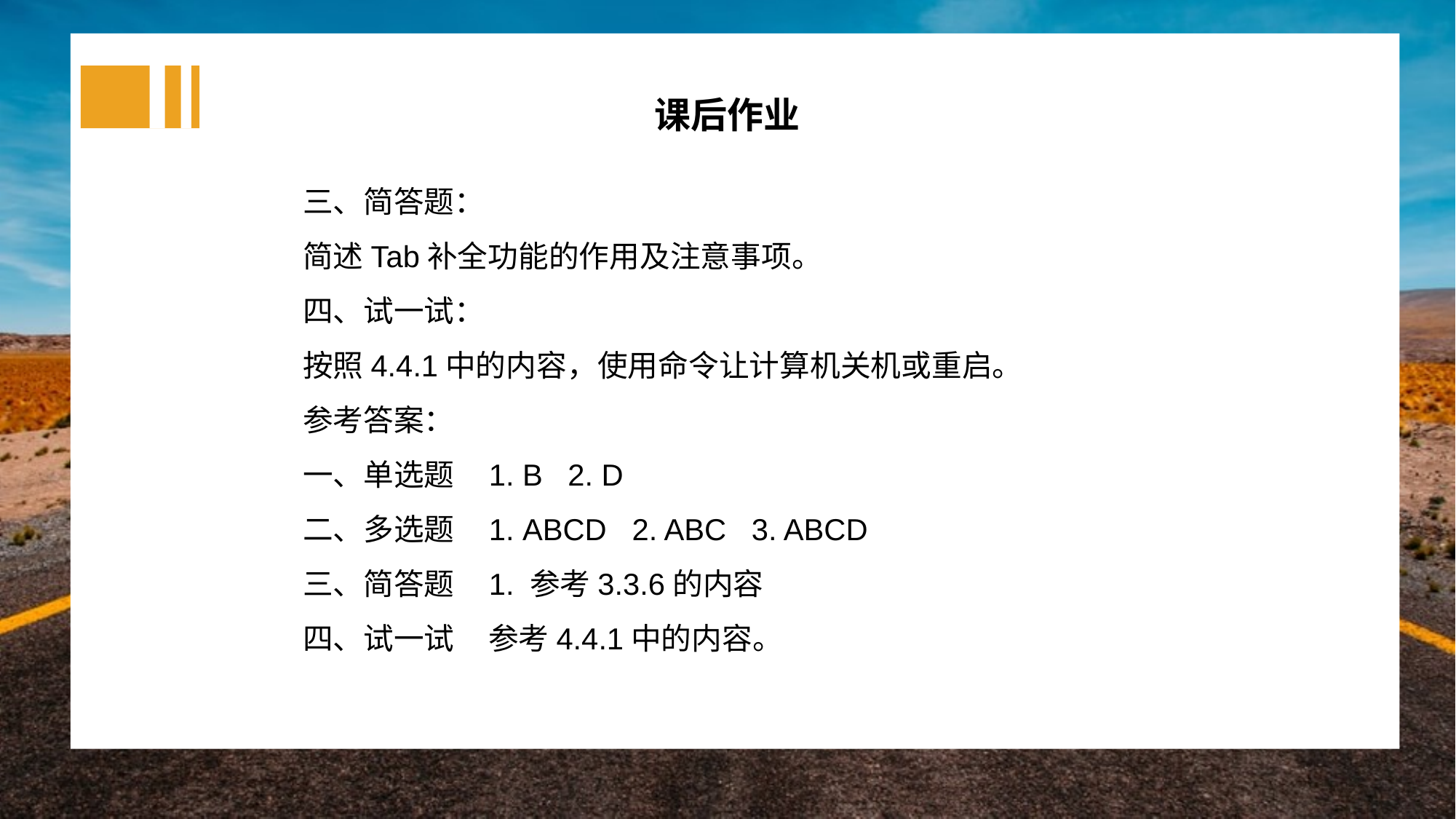

课后作业
三、简答题：
简述Tab补全功能的作用及注意事项。
四、试一试：
按照4.4.1中的内容，使用命令让计算机关机或重启。
参考答案：
一、单选题    1. B   2. D
二、多选题    1. ABCD   2. ABC   3. ABCD
三、简答题    1. 参考3.3.6的内容
四、试一试     参考4.4.1中的内容。